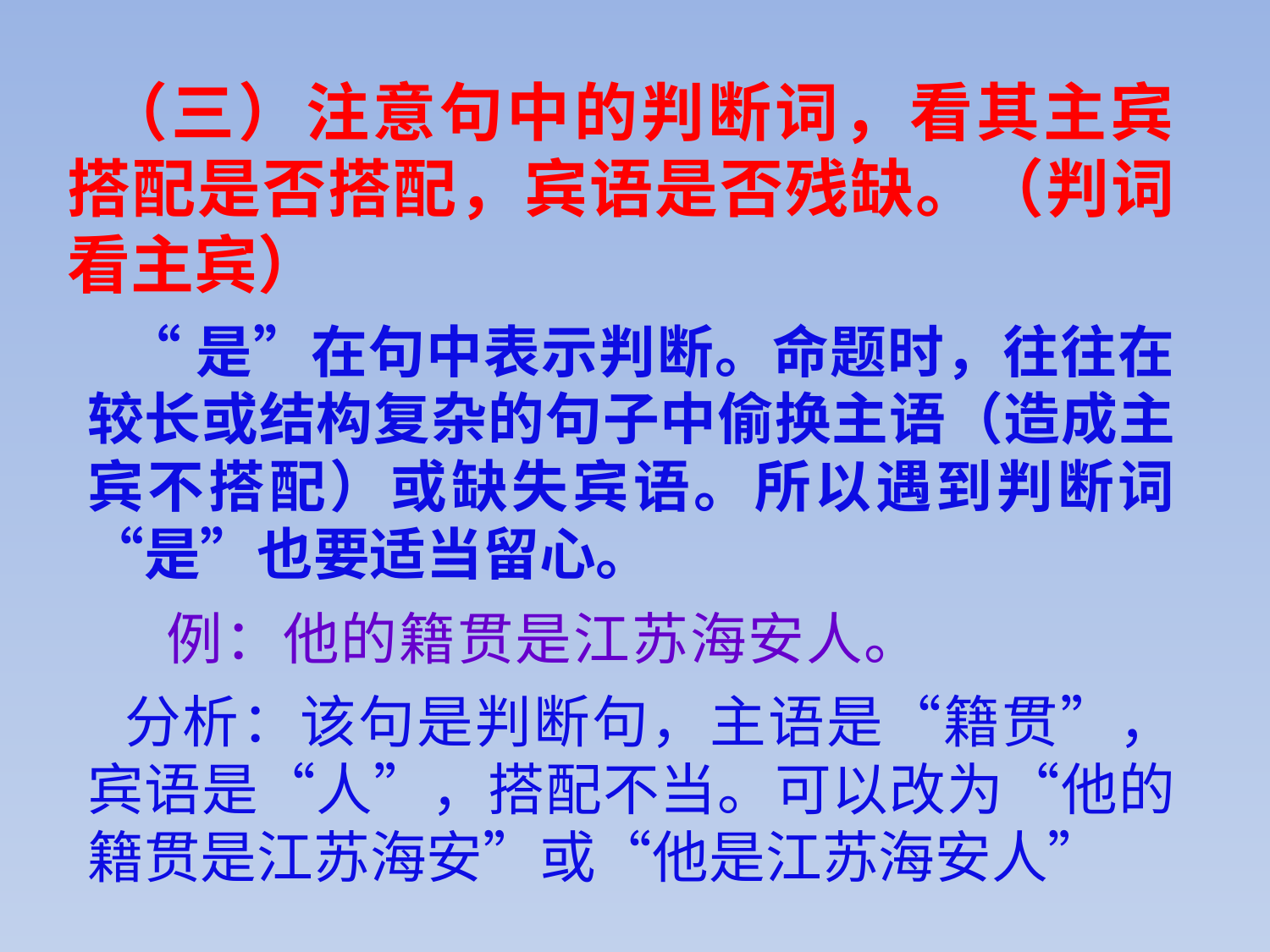

（三）注意句中的判断词，看其主宾搭配是否搭配，宾语是否残缺。（判词看主宾）
“是”在句中表示判断。命题时，往往在较长或结构复杂的句子中偷换主语（造成主宾不搭配）或缺失宾语。所以遇到判断词“是”也要适当留心。
例：他的籍贯是江苏海安人。
分析：该句是判断句，主语是“籍贯”，宾语是“人”，搭配不当。可以改为“他的籍贯是江苏海安”或“他是江苏海安人”